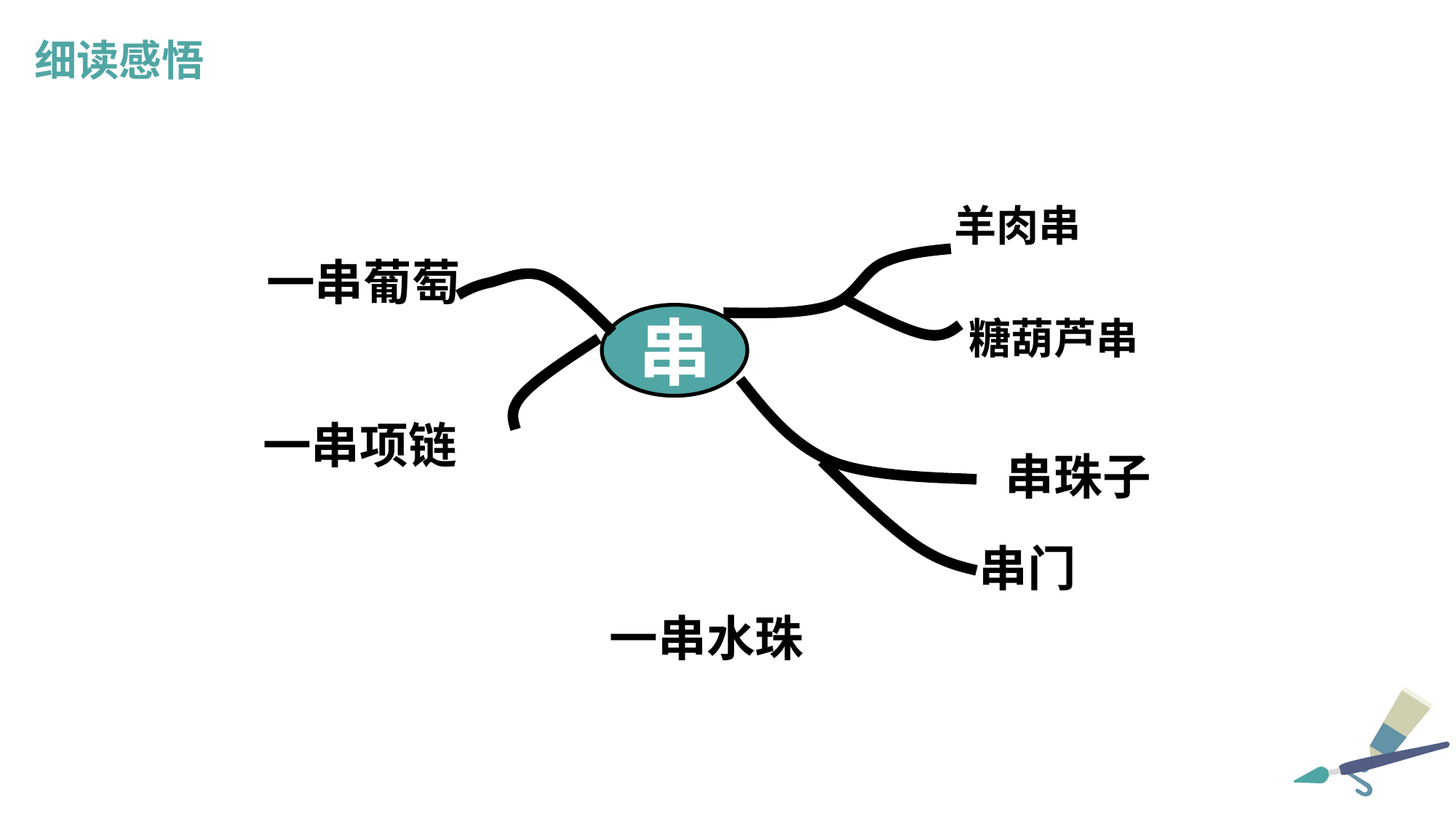

细读感悟
羊肉串
一串葡萄

串
糖葫芦串

一串项链
串珠子

串门
一串水珠